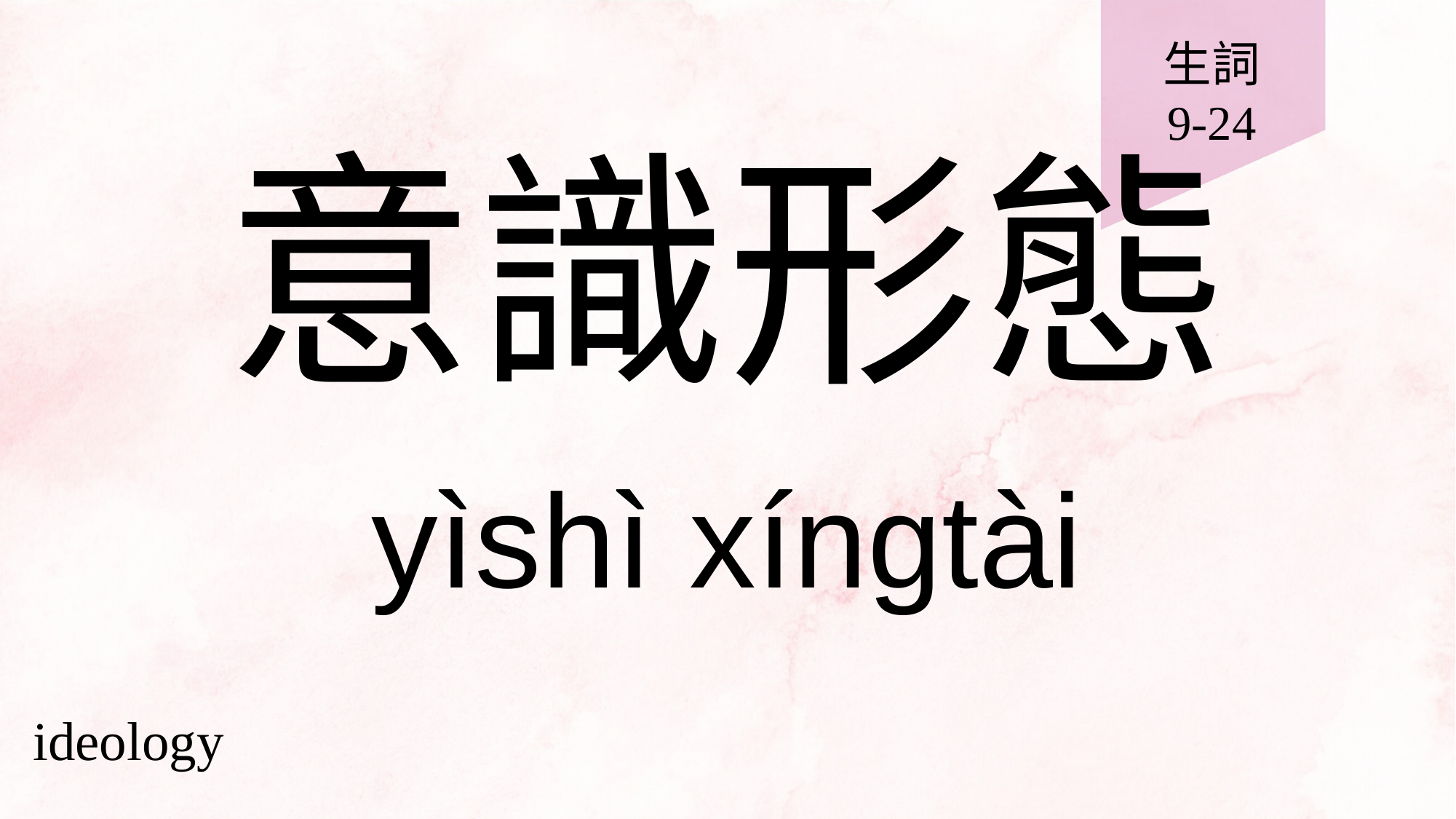

生詞
9-24
# 意識形態
yìshì xíngtài
ideology